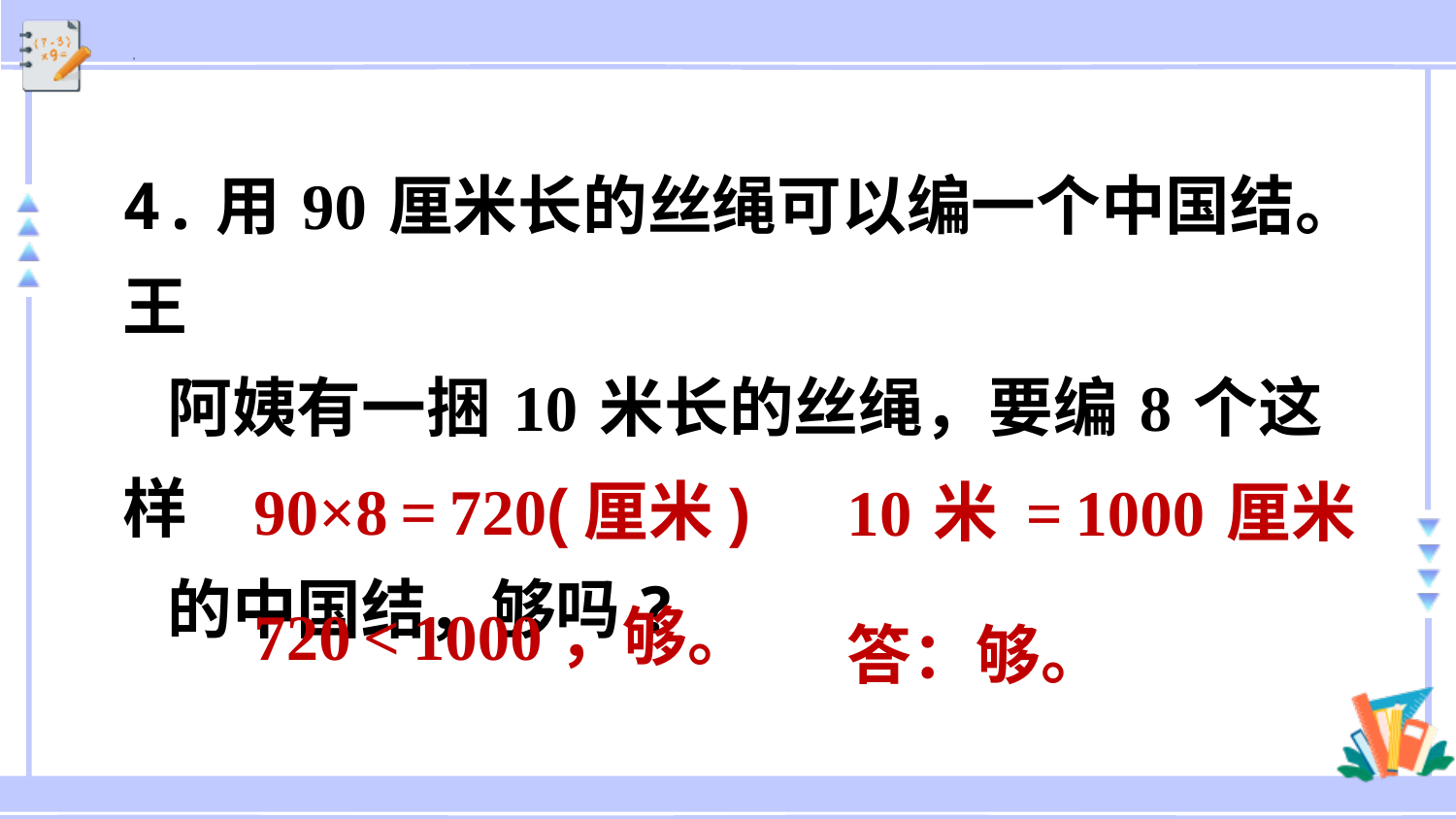

4.用90厘米长的丝绳可以编一个中国结。王
  阿姨有一捆10米长的丝绳，要编8个这样
  的中国结，够吗?
90×8=720(厘米)
10米=1000厘米
720<1000，够。
答：够。